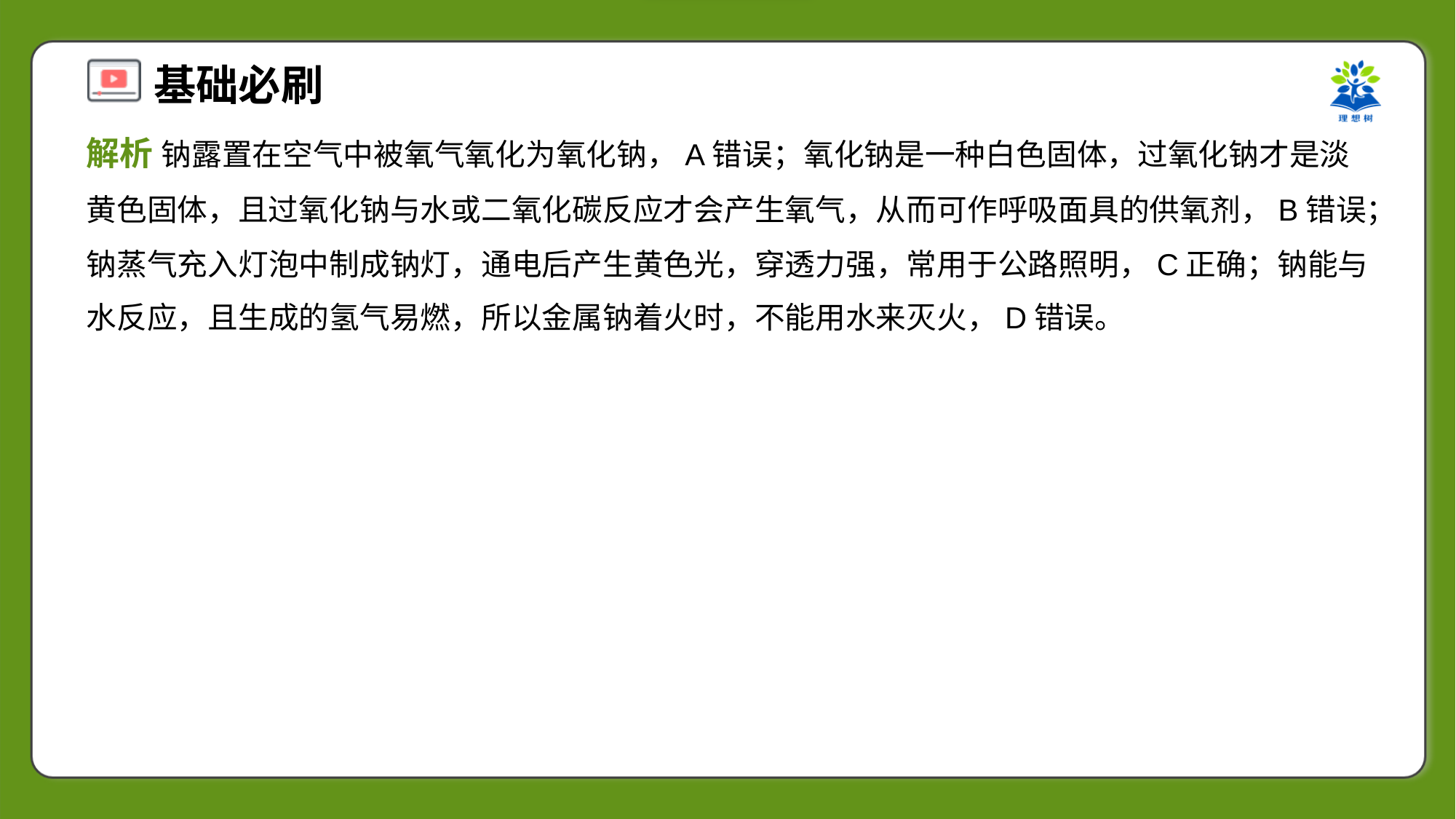

解析 钠露置在空气中被氧气氧化为氧化钠，A错误；氧化钠是一种白色固体，过氧化钠才是淡
黄色固体，且过氧化钠与水或二氧化碳反应才会产生氧气，从而可作呼吸面具的供氧剂，B错误；
钠蒸气充入灯泡中制成钠灯，通电后产生黄色光，穿透力强，常用于公路照明，C正确；钠能与
水反应，且生成的氢气易燃，所以金属钠着火时，不能用水来灭火，D错误。